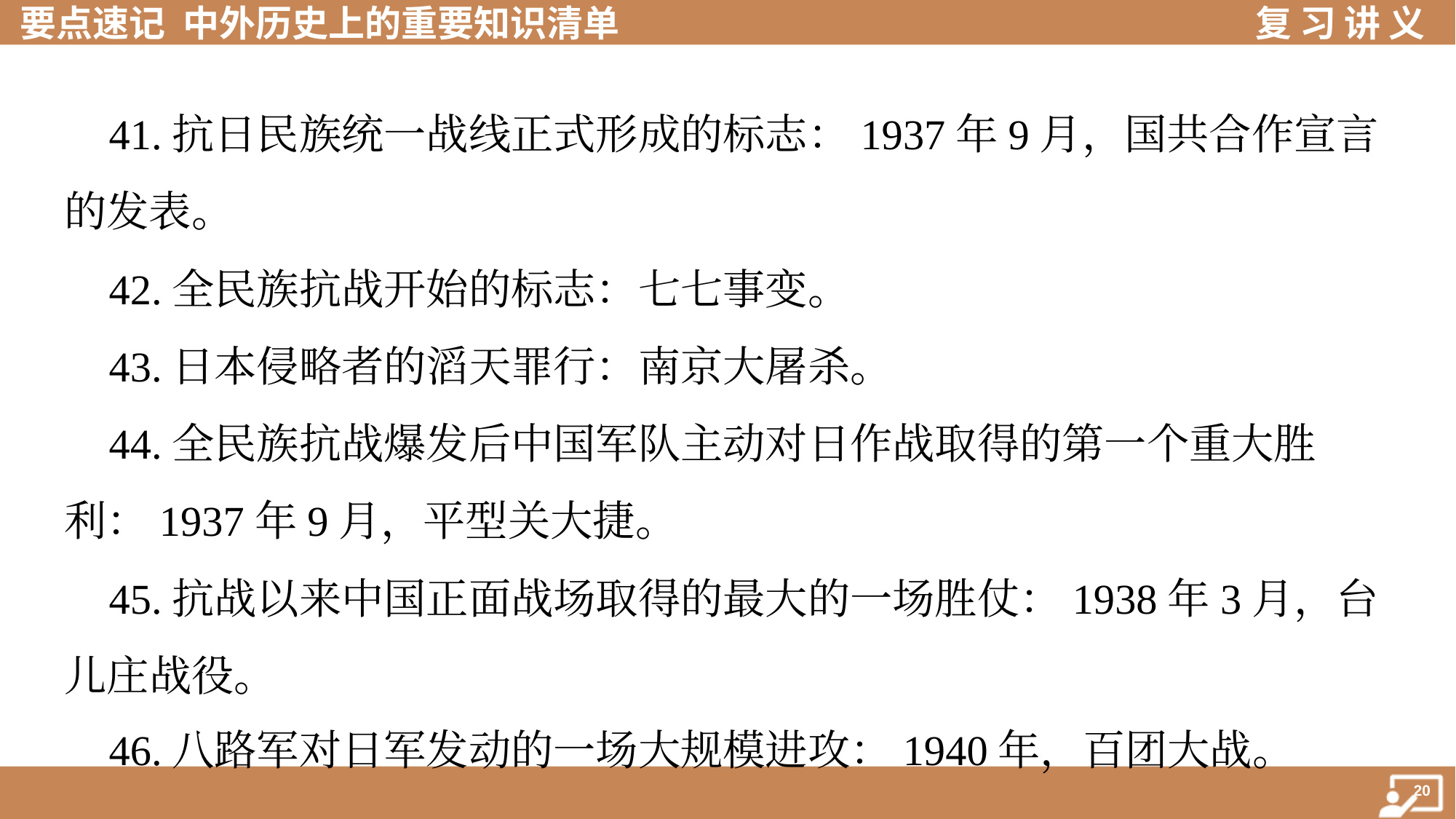

41.抗日民族统一战线正式形成的标志：1937年9月，国共合作宣言
的发表。
    42.全民族抗战开始的标志：七七事变。
    43.日本侵略者的滔天罪行：南京大屠杀。
    44.全民族抗战爆发后中国军队主动对日作战取得的第一个重大胜
利：1937年9月，平型关大捷。
    45.抗战以来中国正面战场取得的最大的一场胜仗：1938年3月，台
儿庄战役。
    46.八路军对日军发动的一场大规模进攻：1940年，百团大战。